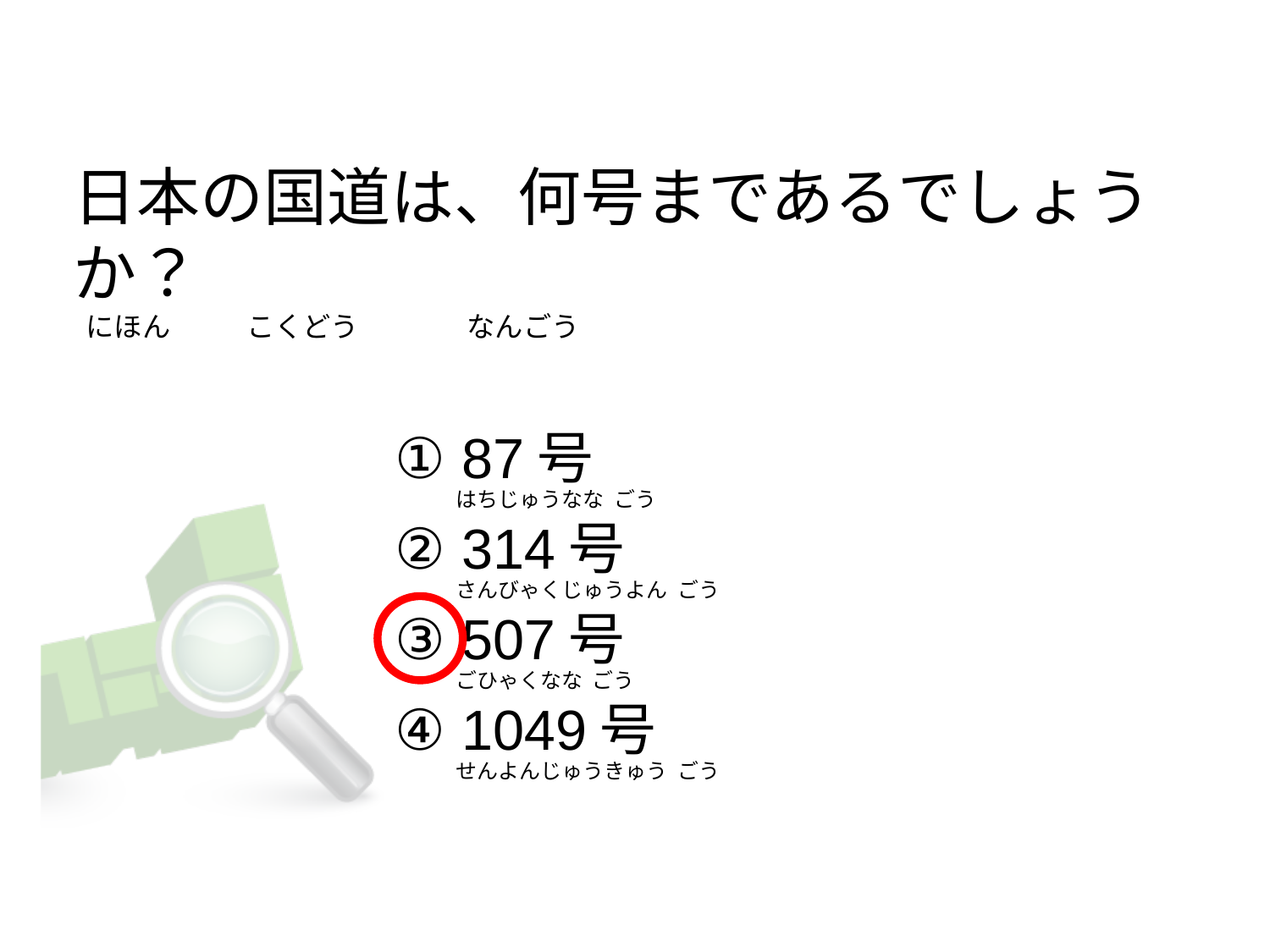

# 日本の国道は、何号まであるでしょうか？   にほん            こくどう                 なんごう
① 87号
② 314号
③ 507号
④ 1049号
はちじゅうなな  ごう
さんびゃくじゅうよん  ごう

ごひゃくなな  ごう
せんよんじゅうきゅう  ごう